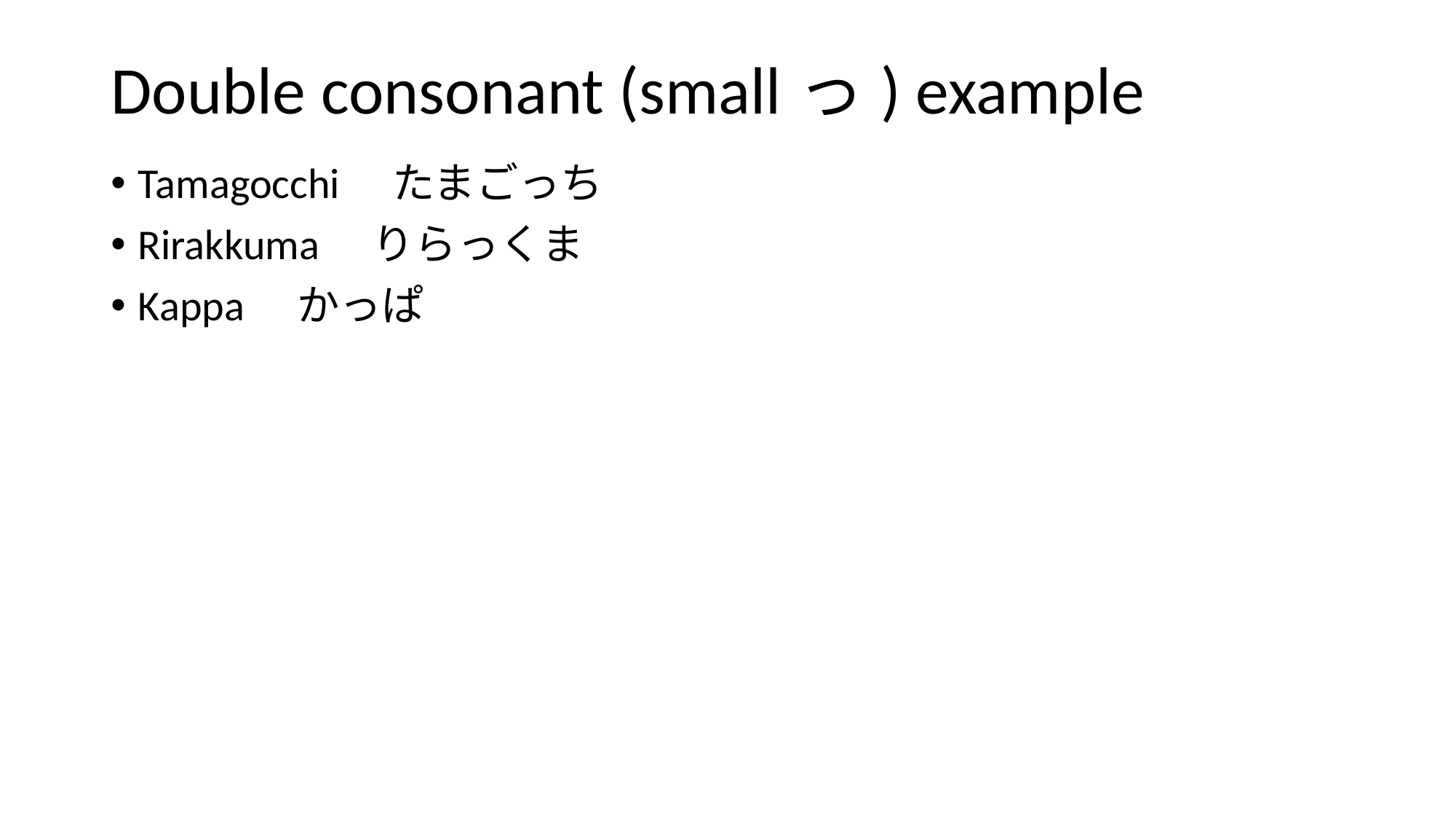

# Double consonant (smallっ) example
Tamagocchi　たまごっち
Rirakkuma　りらっくま
Kappa　かっぱ